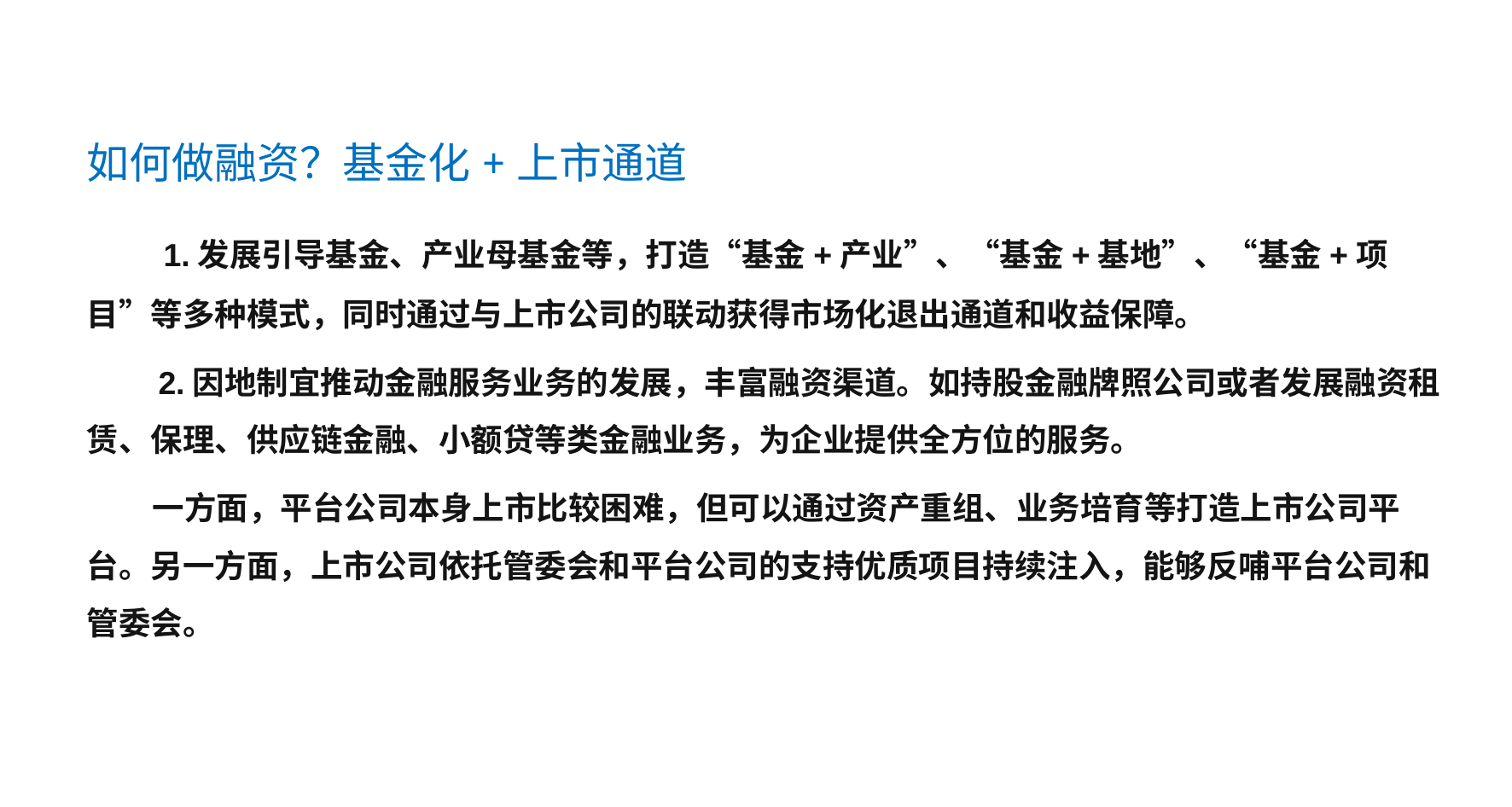

如何做融资？基金化+上市通道
   1.发展引导基金、产业母基金等，打造“基金+产业”、“基金+基地”、“基金+项目”等多种模式，同时通过与上市公司的联动获得市场化退出通道和收益保障。
        2.因地制宜推动金融服务业务的发展，丰富融资渠道。如持股金融牌照公司或者发展融资租赁、保理、供应链金融、小额贷等类金融业务，为企业提供全方位的服务。
        一方面，平台公司本身上市比较困难，但可以通过资产重组、业务培育等打造上市公司平台。另一方面，上市公司依托管委会和平台公司的支持优质项目持续注入，能够反哺平台公司和管委会。